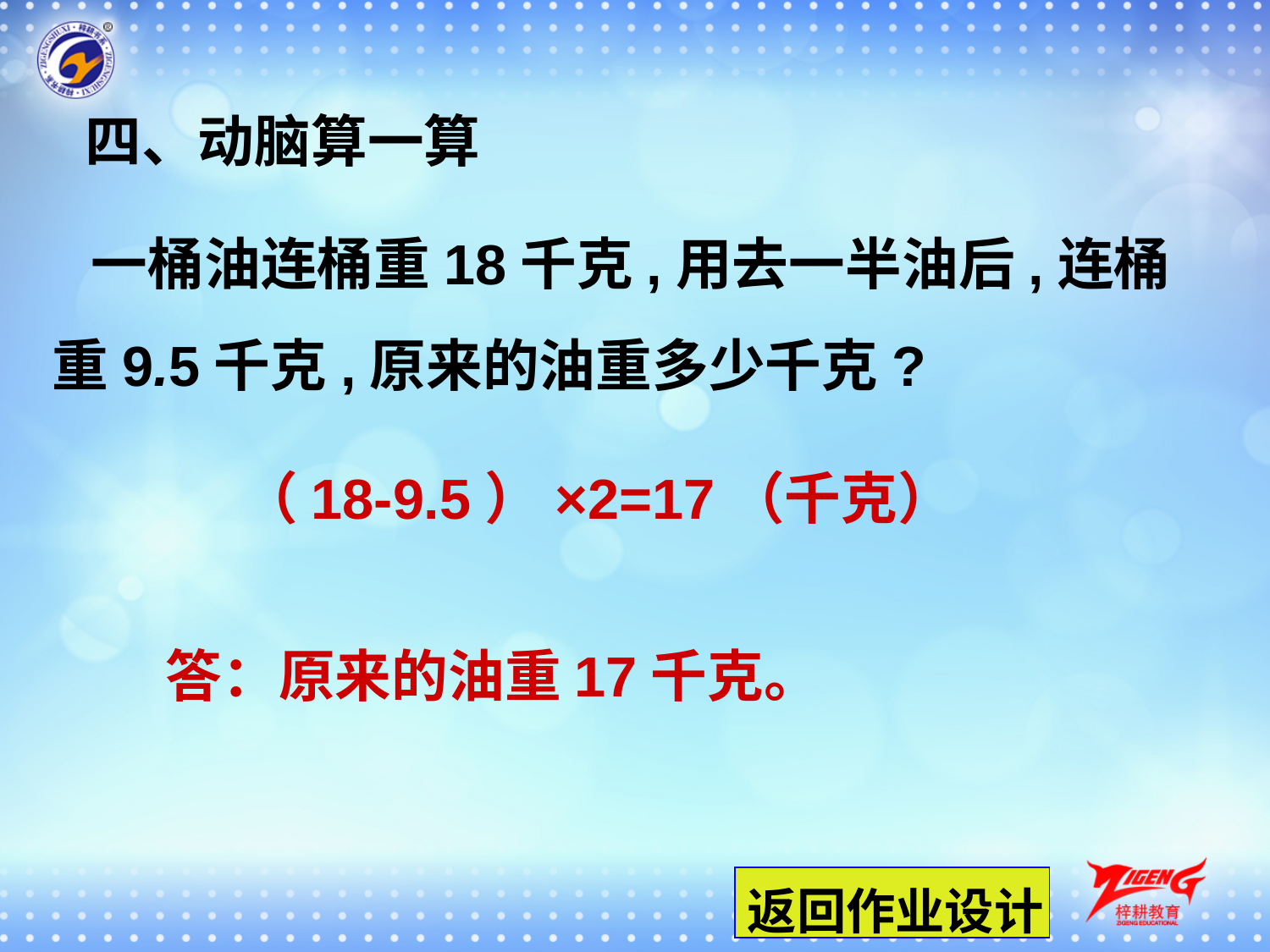

四、动脑算一算
  一桶油连桶重18千克,用去一半油后,连桶重9.5千克,原来的油重多少千克?
（18-9.5）×2=17（千克）
答：原来的油重17千克。

返回作业设计